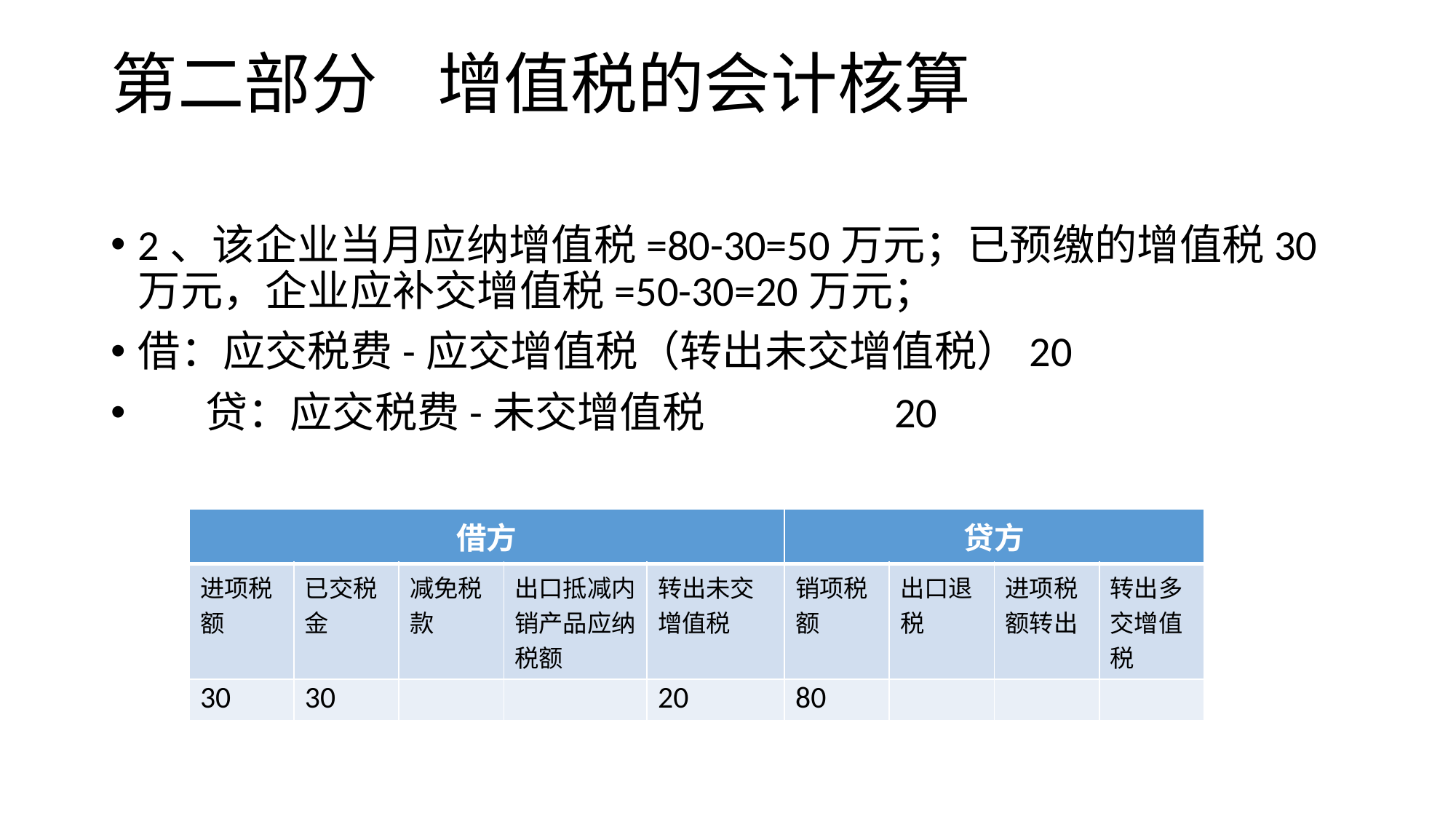

# 第二部分    增值税的会计核算

2、该企业当月应纳增值税=80-30=50万元；已预缴的增值税30万元，企业应补交增值税=50-30=20万元；
借：应交税费-应交增值税（转出未交增值税）20
      贷：应交税费-未交增值税                   20
| 借方 |  |  |  |  | 贷方 |  |  |  |
| --- | --- | --- | --- | --- | --- | --- | --- | --- |
| 进项税额 | 已交税金 | 减免税款 | 出口抵减内销产品应纳税额 | 转出未交增值税 | 销项税额 | 出口退税 | 进项税额转出 | 转出多交增值税 |
| 30 | 30 |  |  | 20 | 80 |  |  |  |